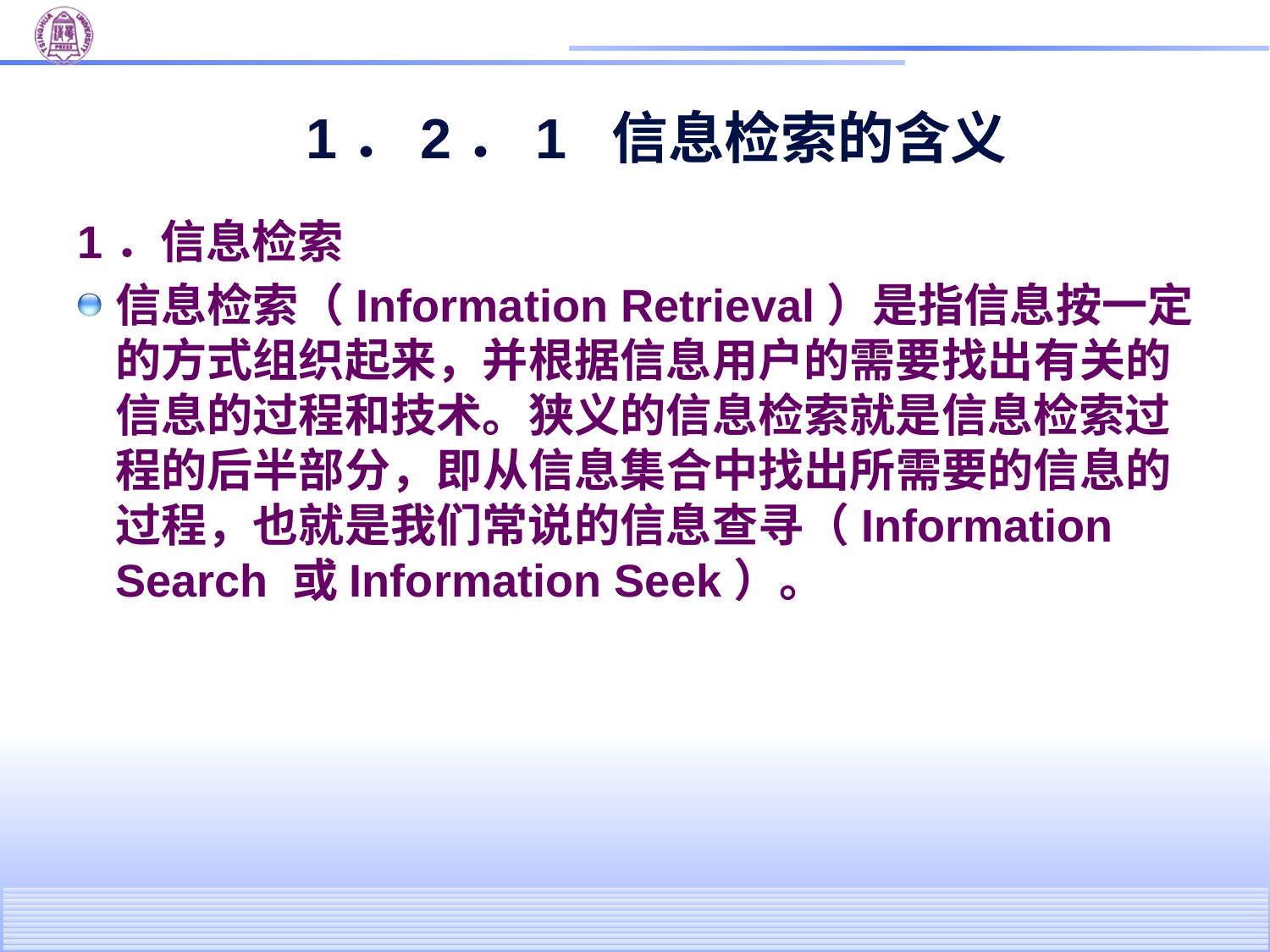

# 1．2．1  信息检索的含义
1．信息检索
信息检索（Information Retrieval）是指信息按一定的方式组织起来，并根据信息用户的需要找出有关的信息的过程和技术。狭义的信息检索就是信息检索过程的后半部分，即从信息集合中找出所需要的信息的过程，也就是我们常说的信息查寻（Information Search 或Information Seek）。